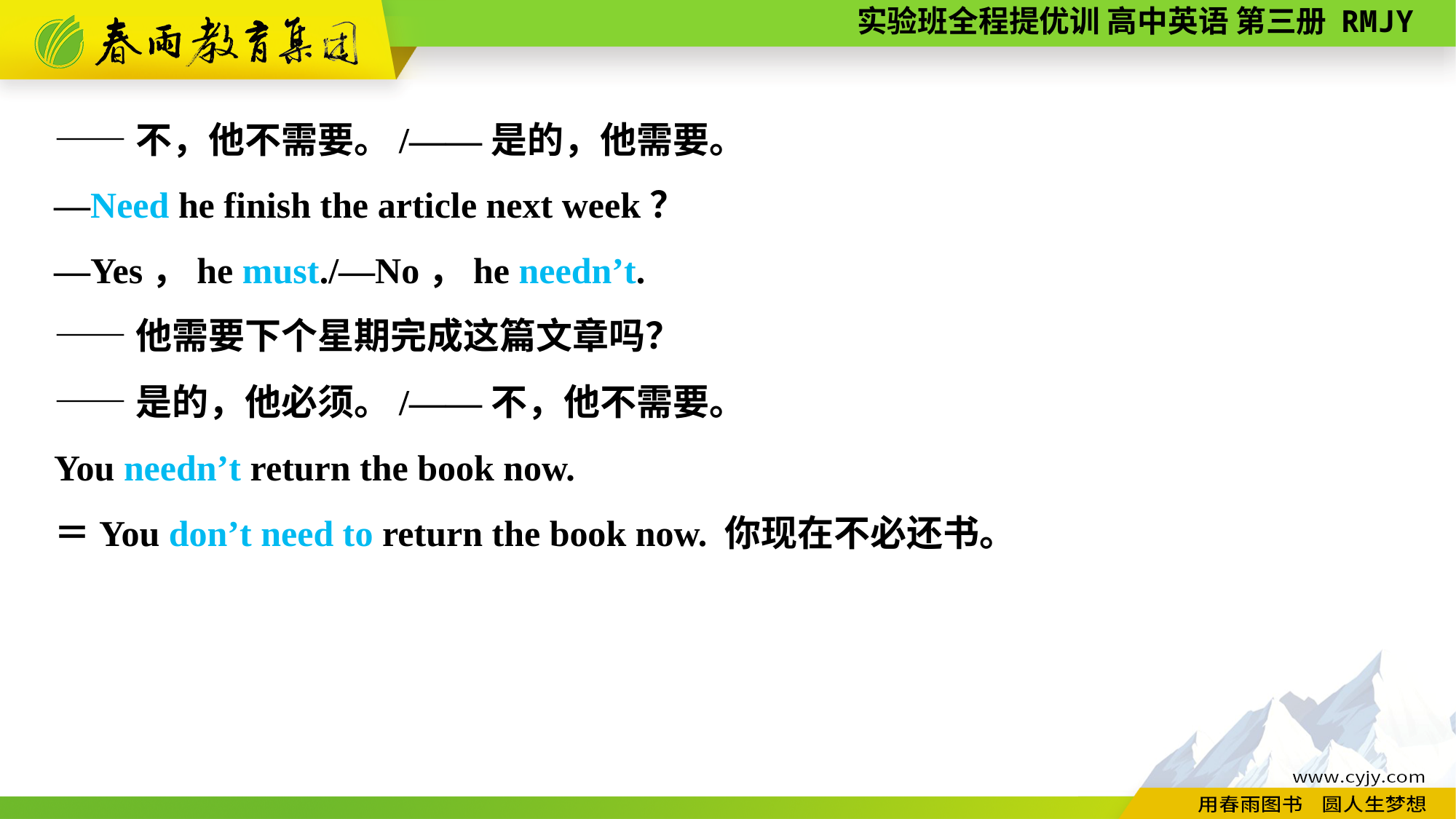

——不，他不需要。/——是的，他需要。
—Need he finish the article next week？
—Yes，he must./—No，he needn’t.
——他需要下个星期完成这篇文章吗？
——是的，他必须。/——不，他不需要。
You needn’t return the book now.
＝You don’t need to return the book now. 你现在不必还书。